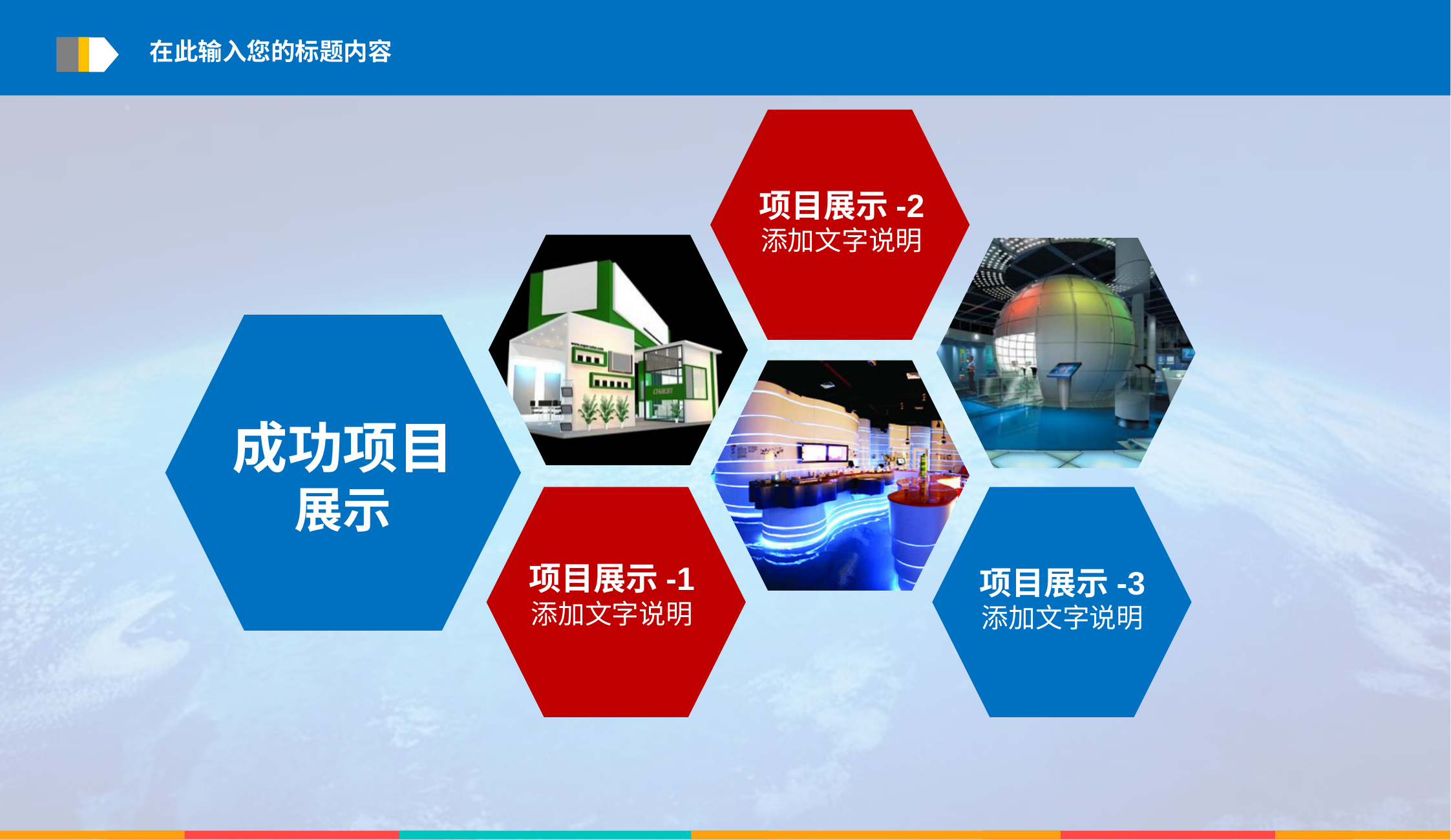

在此输入您的标题内容

项目展示-2
添加文字说明

成功项目
展示

项目展示-1
添加文字说明

项目展示-3
添加文字说明